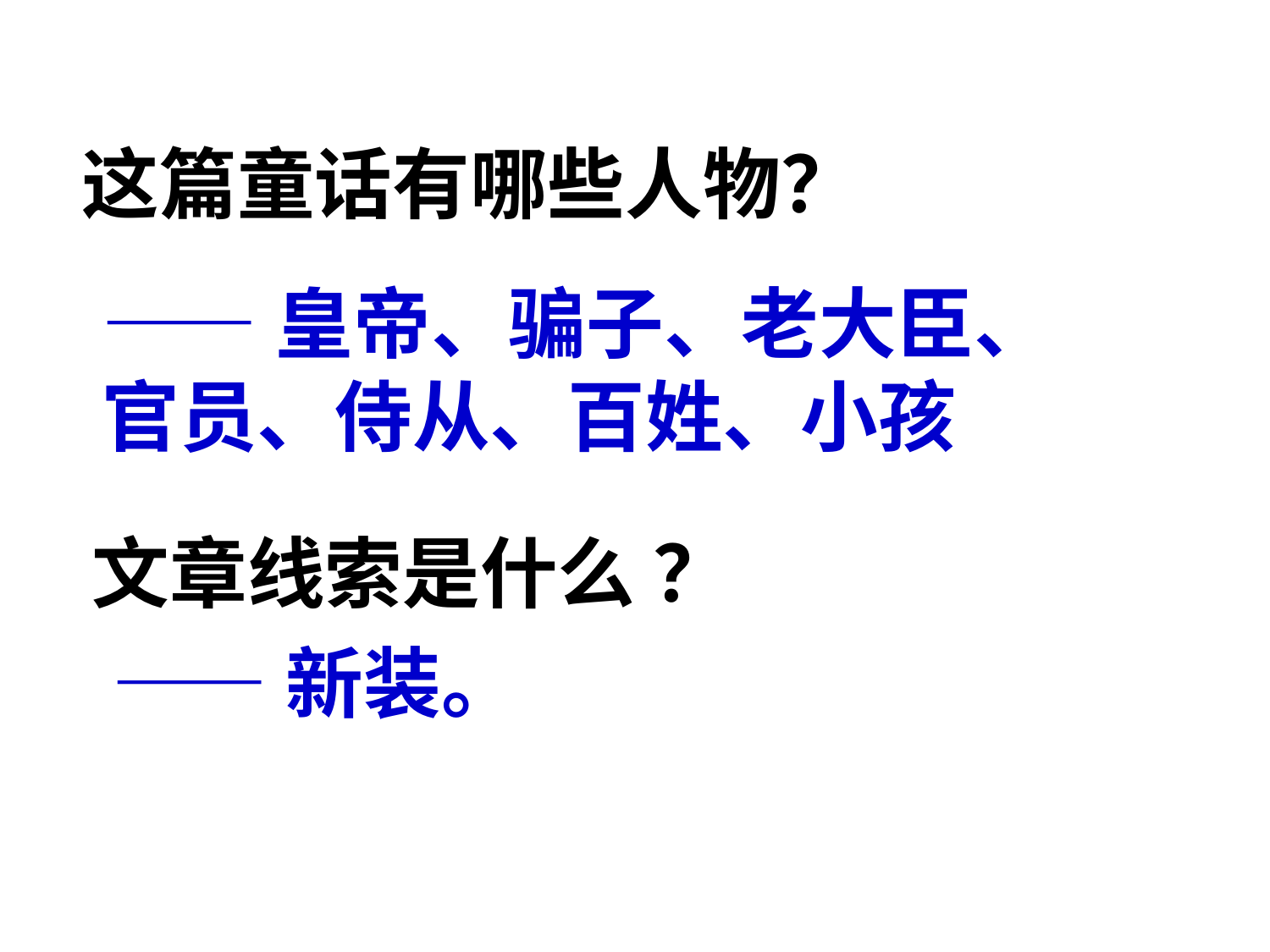

这篇童话有哪些人物？
——皇帝、骗子、老大臣、官员、侍从、百姓、小孩
文章线索是什么 ？

——新装。